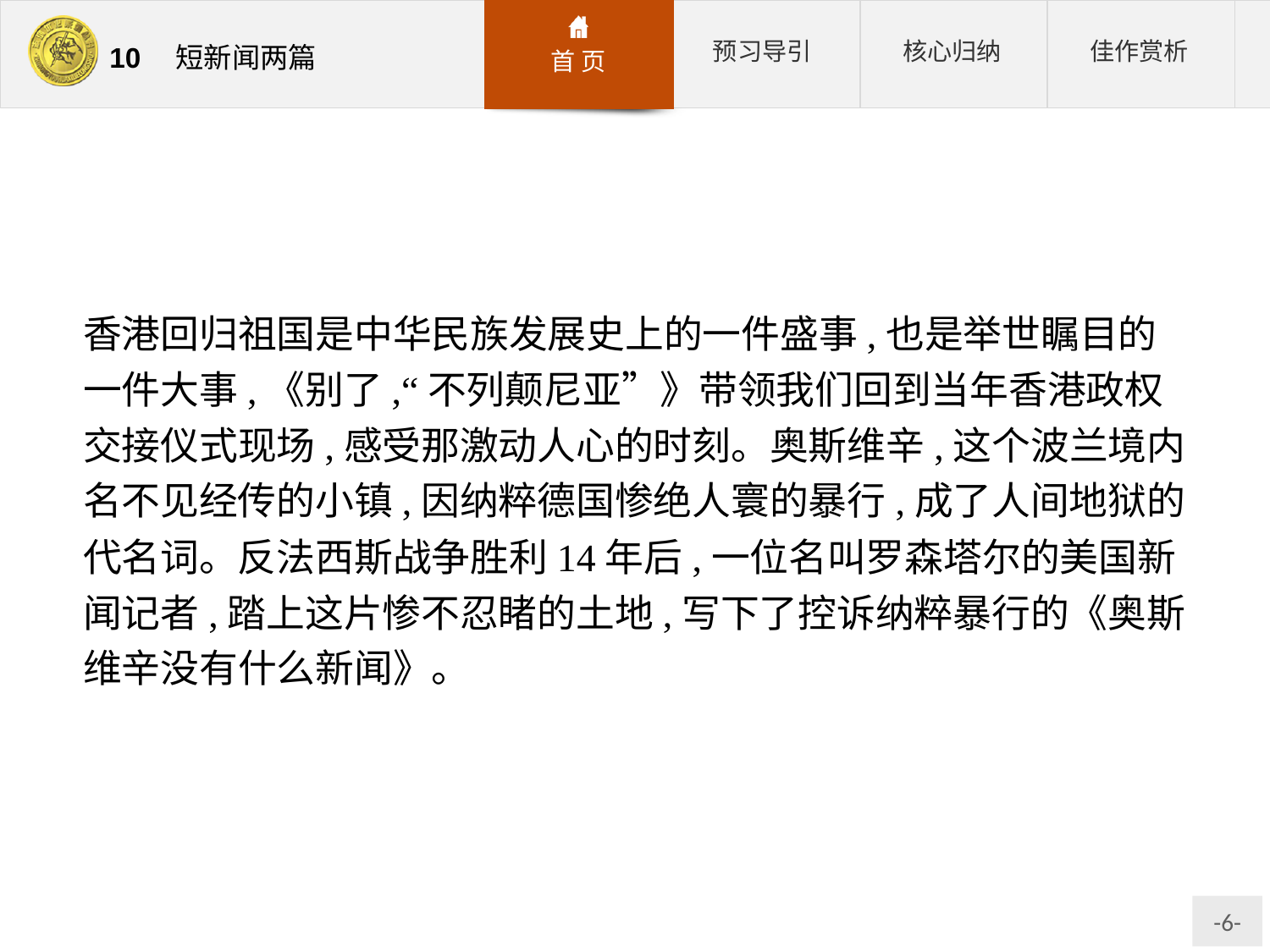

香港回归祖国是中华民族发展史上的一件盛事,也是举世瞩目的一件大事,《别了,“不列颠尼亚”》带领我们回到当年香港政权交接仪式现场,感受那激动人心的时刻。奥斯维辛,这个波兰境内名不见经传的小镇,因纳粹德国惨绝人寰的暴行,成了人间地狱的代名词。反法西斯战争胜利14年后,一位名叫罗森塔尔的美国新闻记者,踏上这片惨不忍睹的土地,写下了控诉纳粹暴行的《奥斯维辛没有什么新闻》。